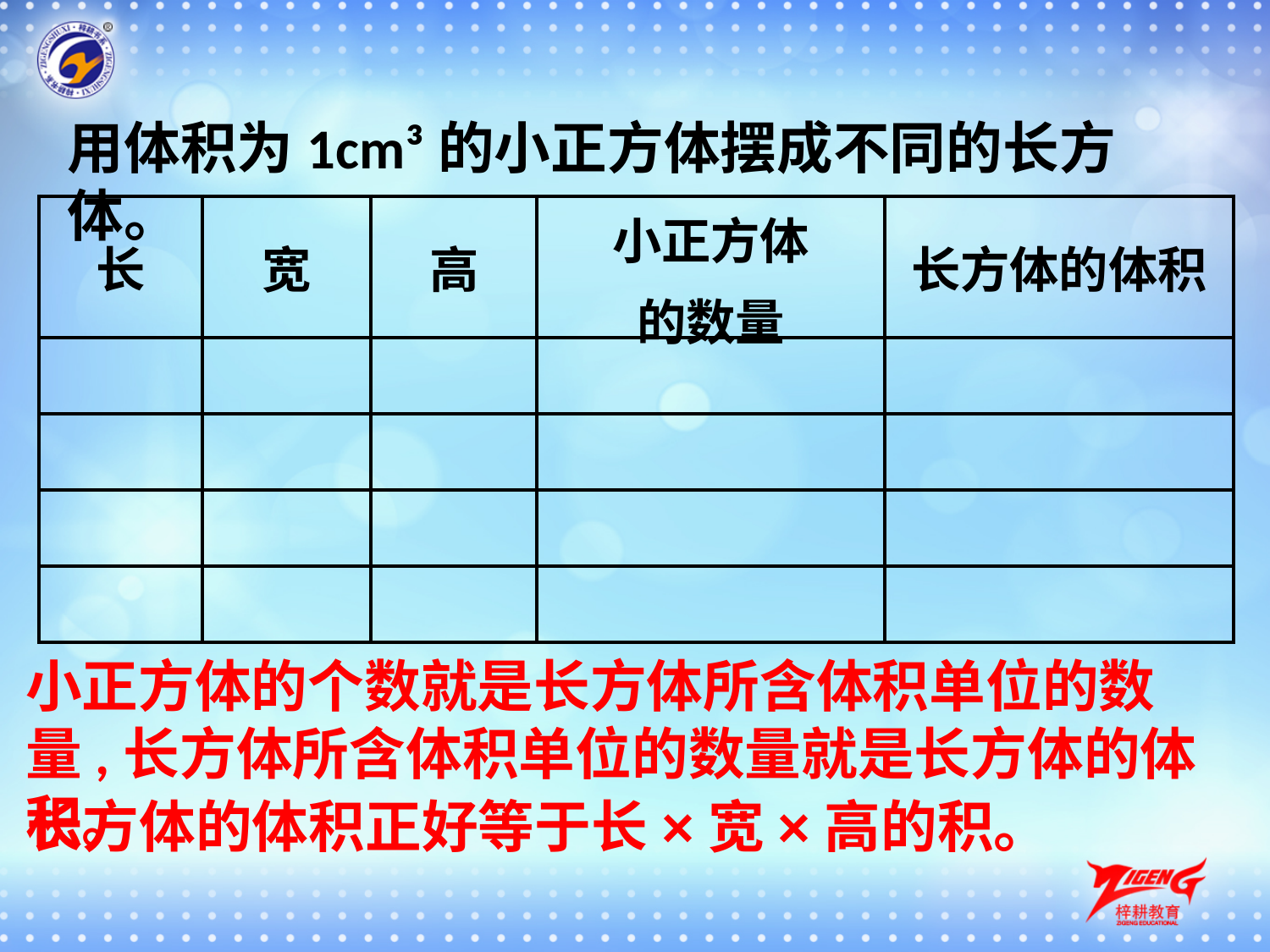

用体积为1cm³的小正方体摆成不同的长方体。
| 长 | 宽 | 高 | 小正方体 的数量 | 长方体的体积 |
| --- | --- | --- | --- | --- |
|  |  |  |  |  |
|  |  |  |  |  |
|  |  |  |  |  |
|  |  |  |  |  |
小正方体的个数就是长方体所含体积单位的数量,长方体所含体积单位的数量就是长方体的体积。
长方体的体积正好等于长×宽×高的积。